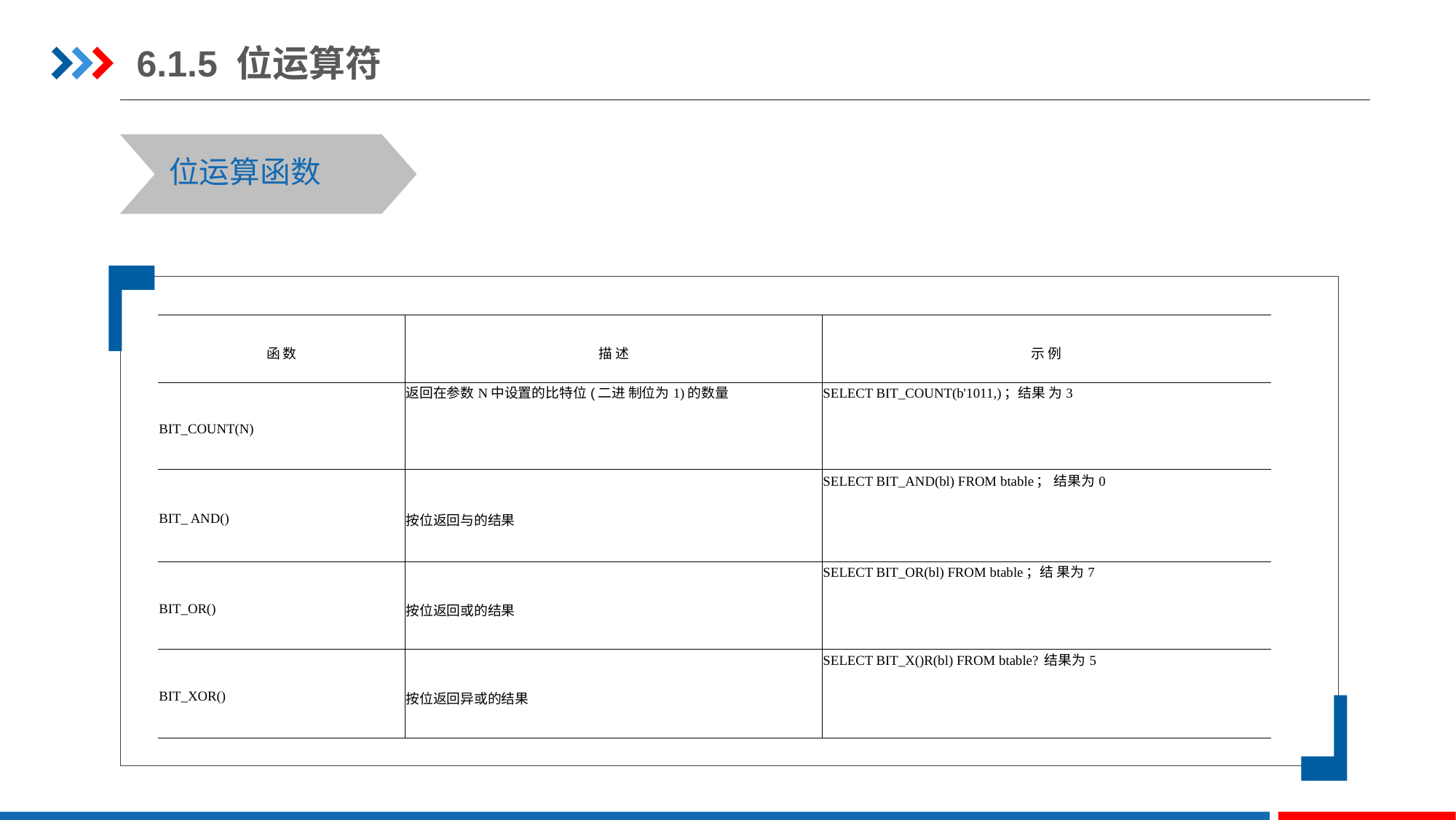

6.1.5 位运算符

位运算函数

| 函 数 | 描 述 | 示 例 |
| --- | --- | --- |
| BIT\_COUNT(N) | 返回在参数N中设置的比特位(二进 制位为1)的数量 | SELECT BIT\_COUNT(b'1011,)；结果 为3 |
| BIT\_ AND() | 按位返回与的结果 | SELECT BIT\_AND(bl) FROM btable； 结果为0 |
| BIT\_OR() | 按位返回或的结果 | SELECT BIT\_OR(bl) FROM btable；结 果为7 |
| BIT\_XOR() | 按位返回异或的结果 | SELECT BIT\_X()R(bl) FROM btable? 结果为5 |